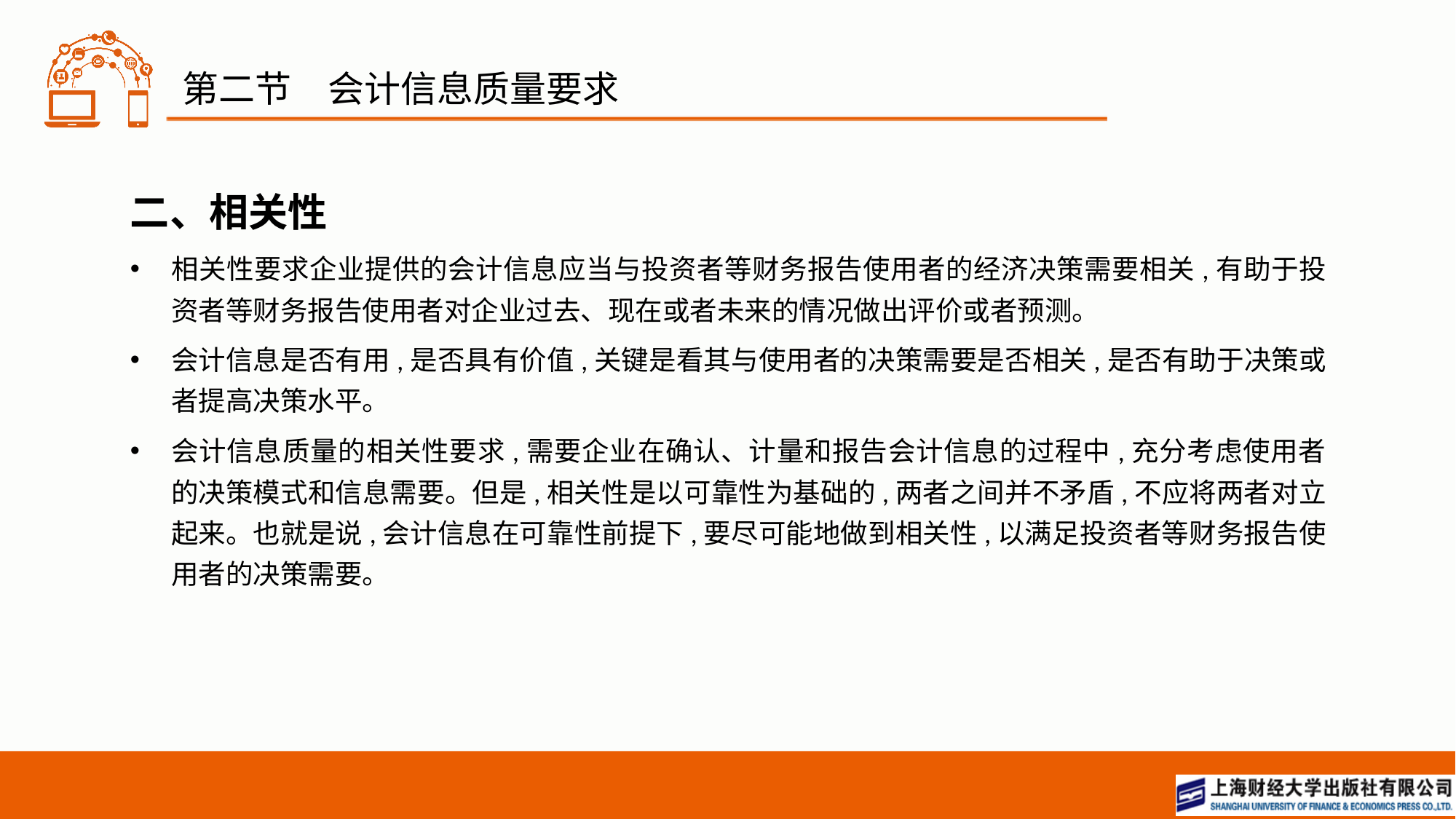

# 第二节　会计信息质量要求
二、相关性
相关性要求企业提供的会计信息应当与投资者等财务报告使用者的经济决策需要相关,有助于投资者等财务报告使用者对企业过去、现在或者未来的情况做出评价或者预测。
会计信息是否有用,是否具有价值,关键是看其与使用者的决策需要是否相关,是否有助于决策或者提高决策水平。
会计信息质量的相关性要求,需要企业在确认、计量和报告会计信息的过程中,充分考虑使用者的决策模式和信息需要。但是,相关性是以可靠性为基础的,两者之间并不矛盾,不应将两者对立起来。也就是说,会计信息在可靠性前提下,要尽可能地做到相关性,以满足投资者等财务报告使用者的决策需要。